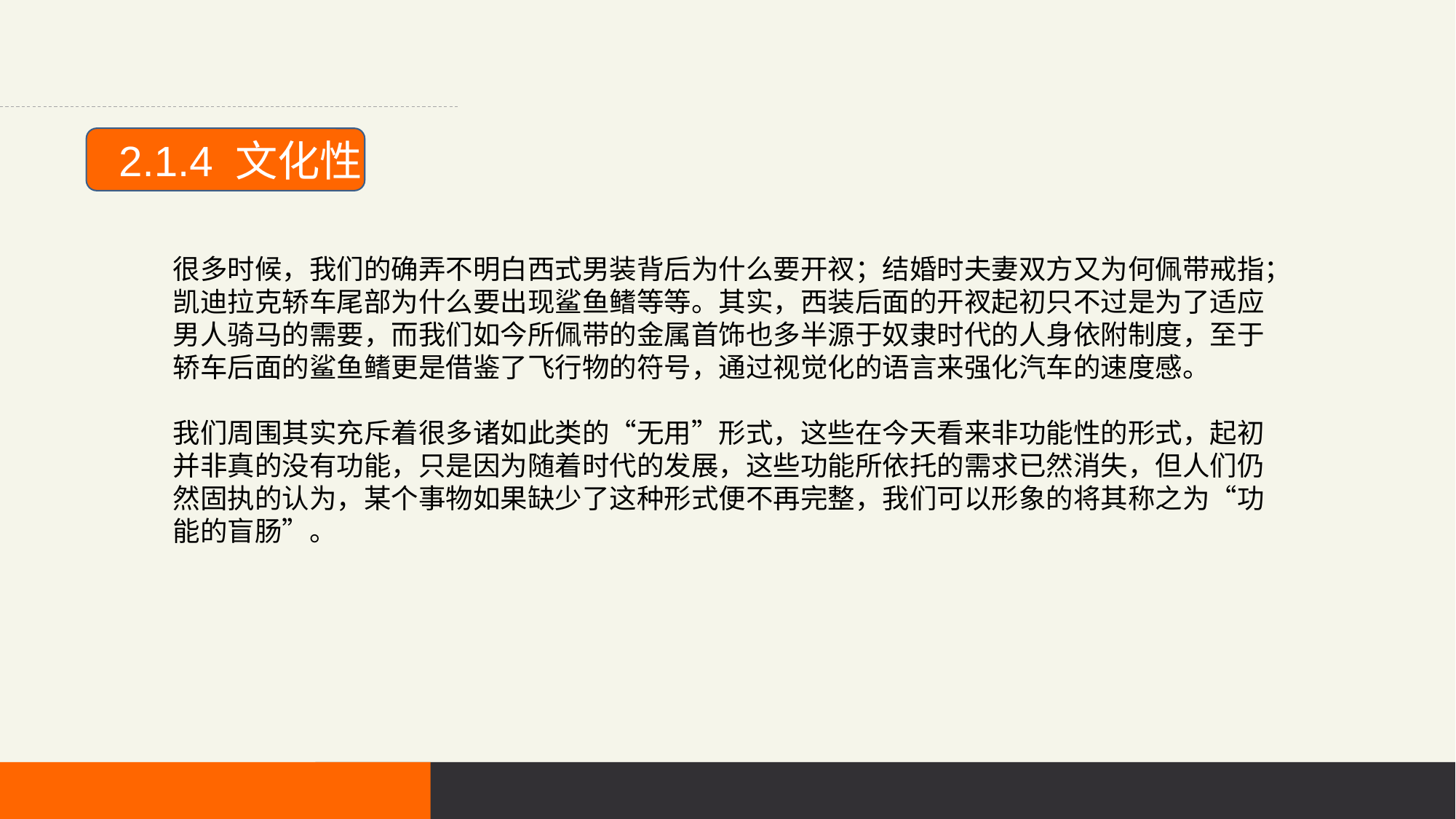

2.1.4 文化性
很多时候，我们的确弄不明白西式男装背后为什么要开衩；结婚时夫妻双方又为何佩带戒指；凯迪拉克轿车尾部为什么要出现鲨鱼鳍等等。其实，西装后面的开衩起初只不过是为了适应男人骑马的需要，而我们如今所佩带的金属首饰也多半源于奴隶时代的人身依附制度，至于轿车后面的鲨鱼鳍更是借鉴了飞行物的符号，通过视觉化的语言来强化汽车的速度感。

我们周围其实充斥着很多诸如此类的“无用”形式，这些在今天看来非功能性的形式，起初并非真的没有功能，只是因为随着时代的发展，这些功能所依托的需求已然消失，但人们仍然固执的认为，某个事物如果缺少了这种形式便不再完整，我们可以形象的将其称之为“功能的盲肠”。